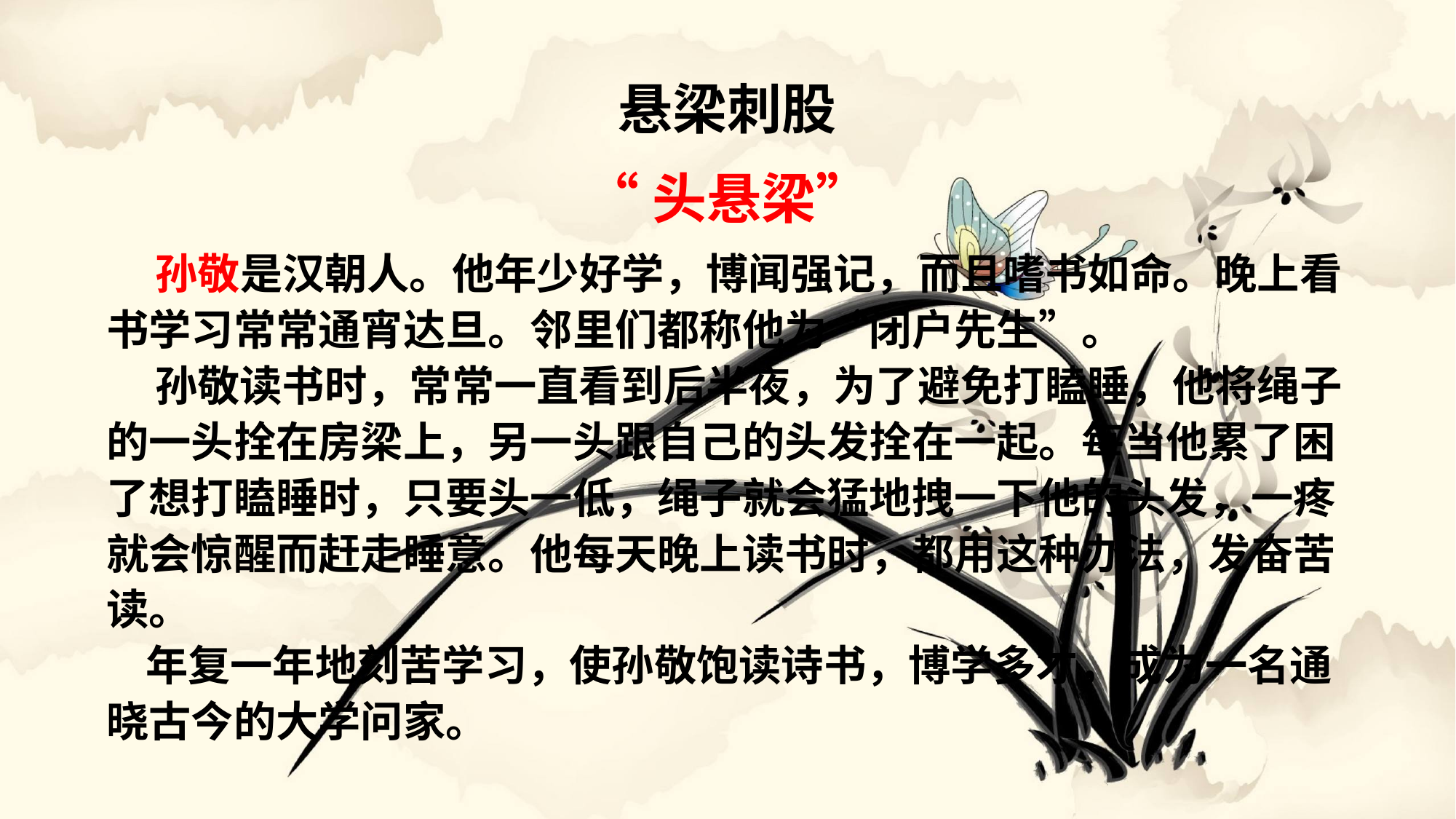

悬梁刺股
“头悬梁”
    孙敬是汉朝人。他年少好学，博闻强记，而且嗜书如命。晚上看书学习常常通宵达旦。邻里们都称他为“闭户先生”。
    孙敬读书时，常常一直看到后半夜，为了避免打瞌睡，他将绳子的一头拴在房梁上，另一头跟自己的头发拴在一起。每当他累了困了想打瞌睡时，只要头一低，绳子就会猛地拽一下他的头发，一疼就会惊醒而赶走睡意。他每天晚上读书时，都用这种办法，发奋苦读。
   年复一年地刻苦学习，使孙敬饱读诗书，博学多才，成为一名通晓古今的大学问家。